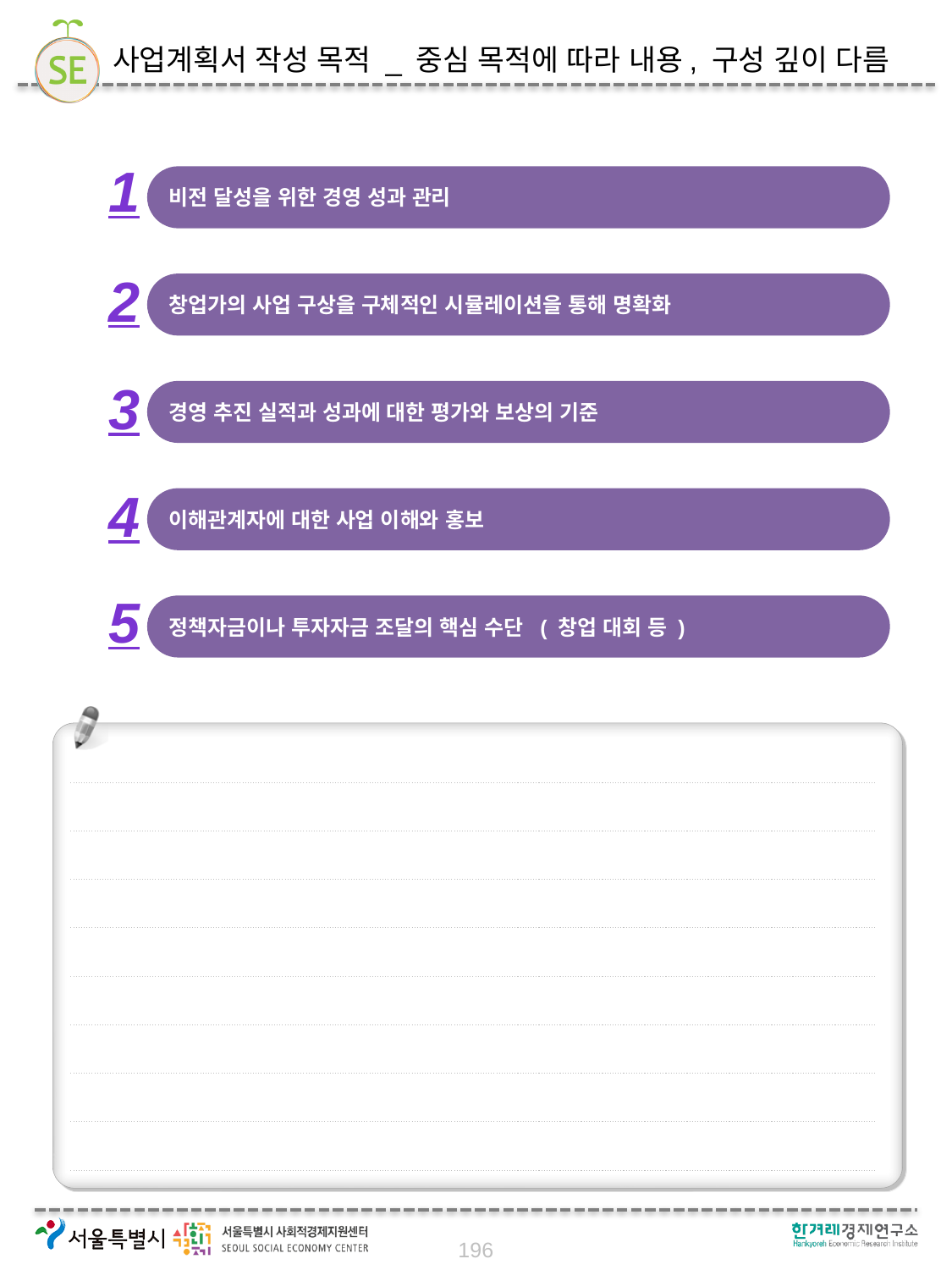

# 사업계획서 작성 목적 _ 중심 목적에 따라 내용, 구성 깊이 다름
1
비전 달성을 위한 경영 성과 관리
2
창업가의 사업 구상을 구체적인 시뮬레이션을 통해 명확화
3
경영 추진 실적과 성과에 대한 평가와 보상의 기준
4
이해관계자에 대한 사업 이해와 홍보
5
정책자금이나 투자자금 조달의 핵심 수단  ( 창업 대회 등 )
196